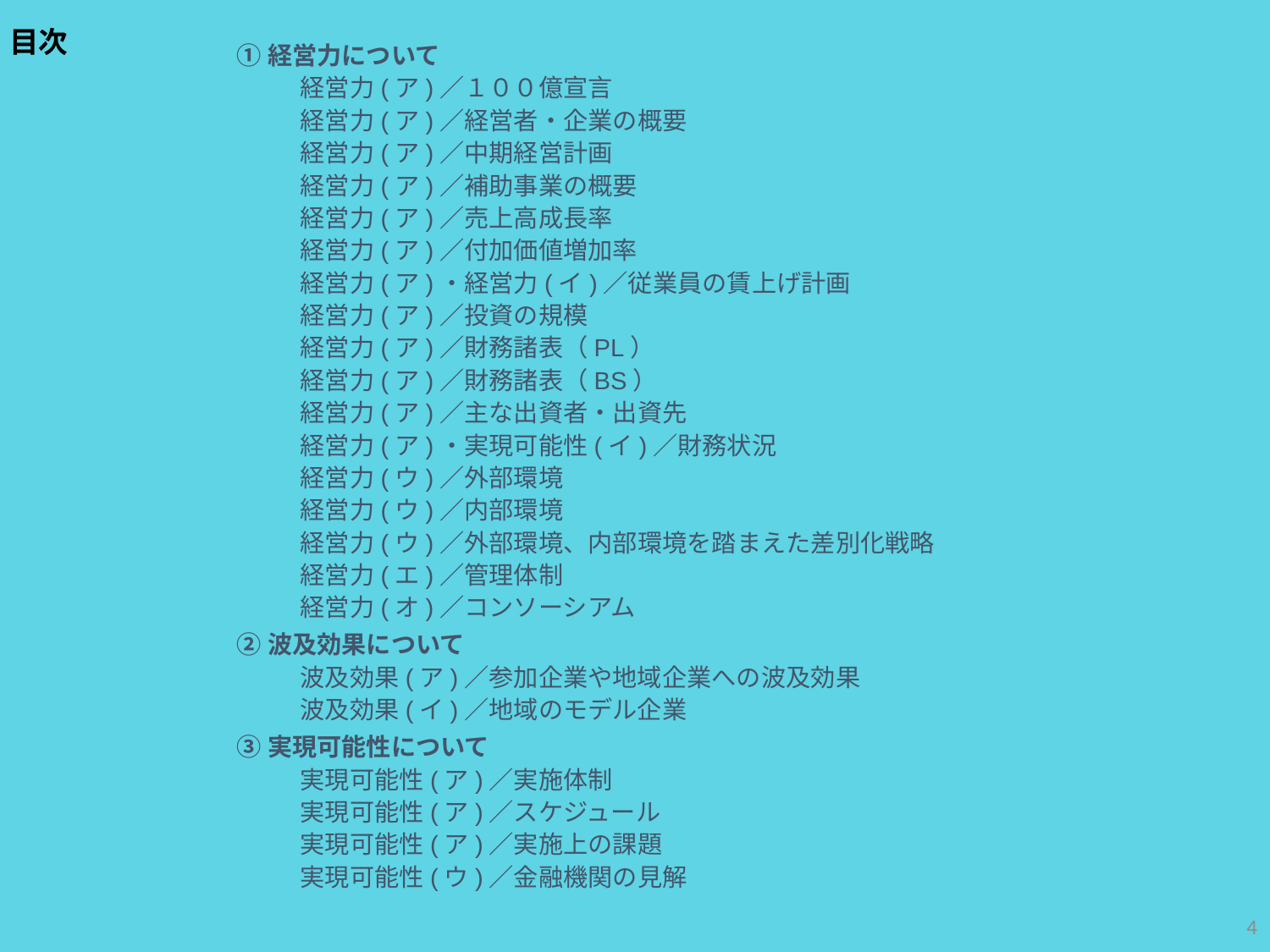

目次
①経営力について
経営力(ア)／１００億宣言
経営力(ア)／経営者・企業の概要
経営力(ア)／中期経営計画
経営力(ア)／補助事業の概要
経営力(ア)／売上高成長率
経営力(ア)／付加価値増加率
経営力(ア)・経営力(イ)／従業員の賃上げ計画
経営力(ア)／投資の規模
経営力(ア)／財務諸表（PL）
経営力(ア)／財務諸表（BS）
経営力(ア)／主な出資者・出資先
経営力(ア)・実現可能性(イ)／財務状況
経営力(ウ)／外部環境
経営力(ウ)／内部環境
経営力(ウ)／外部環境、内部環境を踏まえた差別化戦略
経営力(エ)／管理体制
経営力(オ)／コンソーシアム
②波及効果について
波及効果(ア)／参加企業や地域企業への波及効果
波及効果(イ)／地域のモデル企業
③実現可能性について
実現可能性(ア)／実施体制
実現可能性(ア)／スケジュール
実現可能性(ア)／実施上の課題
実現可能性(ウ)／金融機関の見解
4